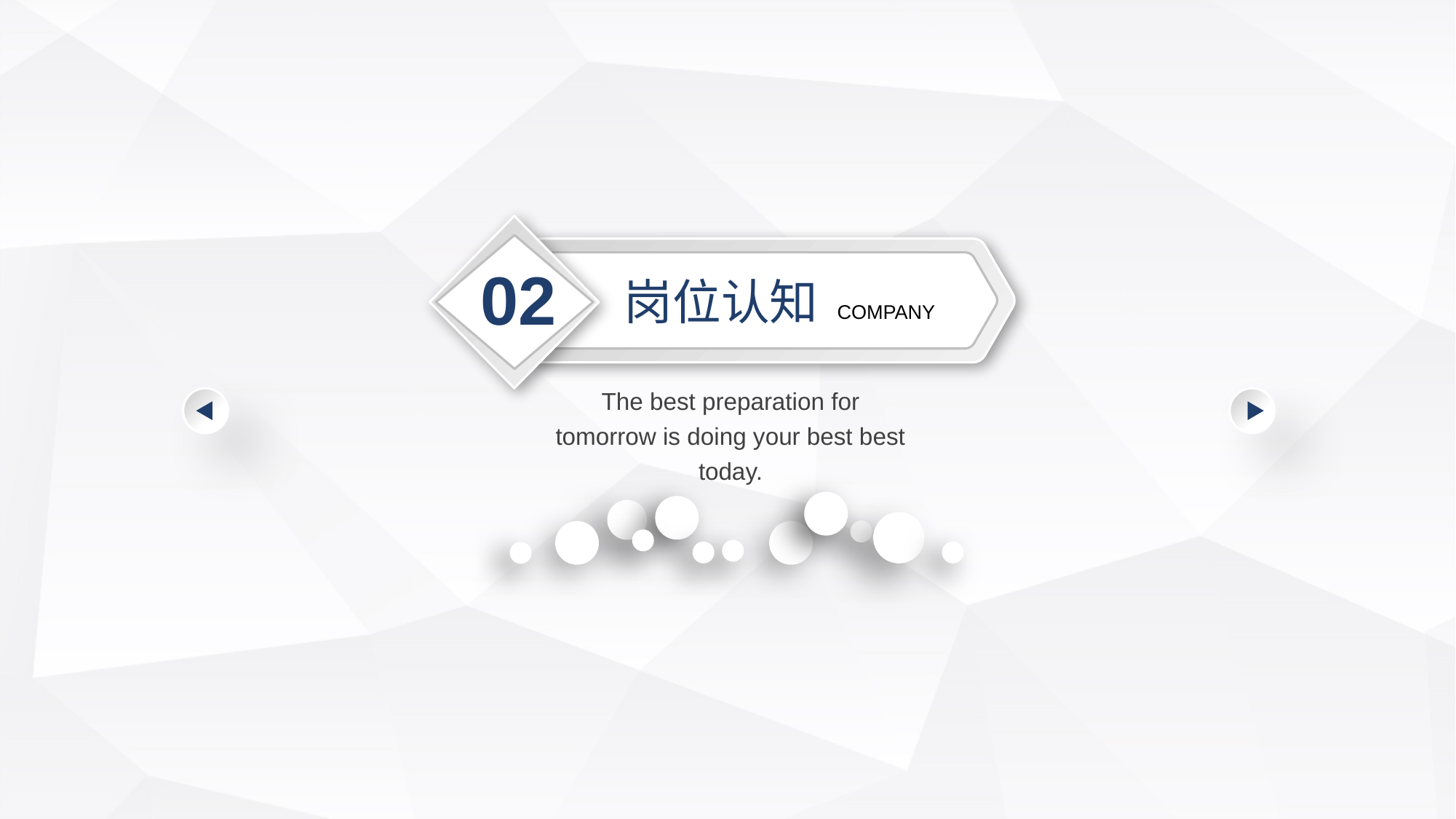

02
岗位认知
COMPANY
The best preparation for tomorrow is doing your best best today.